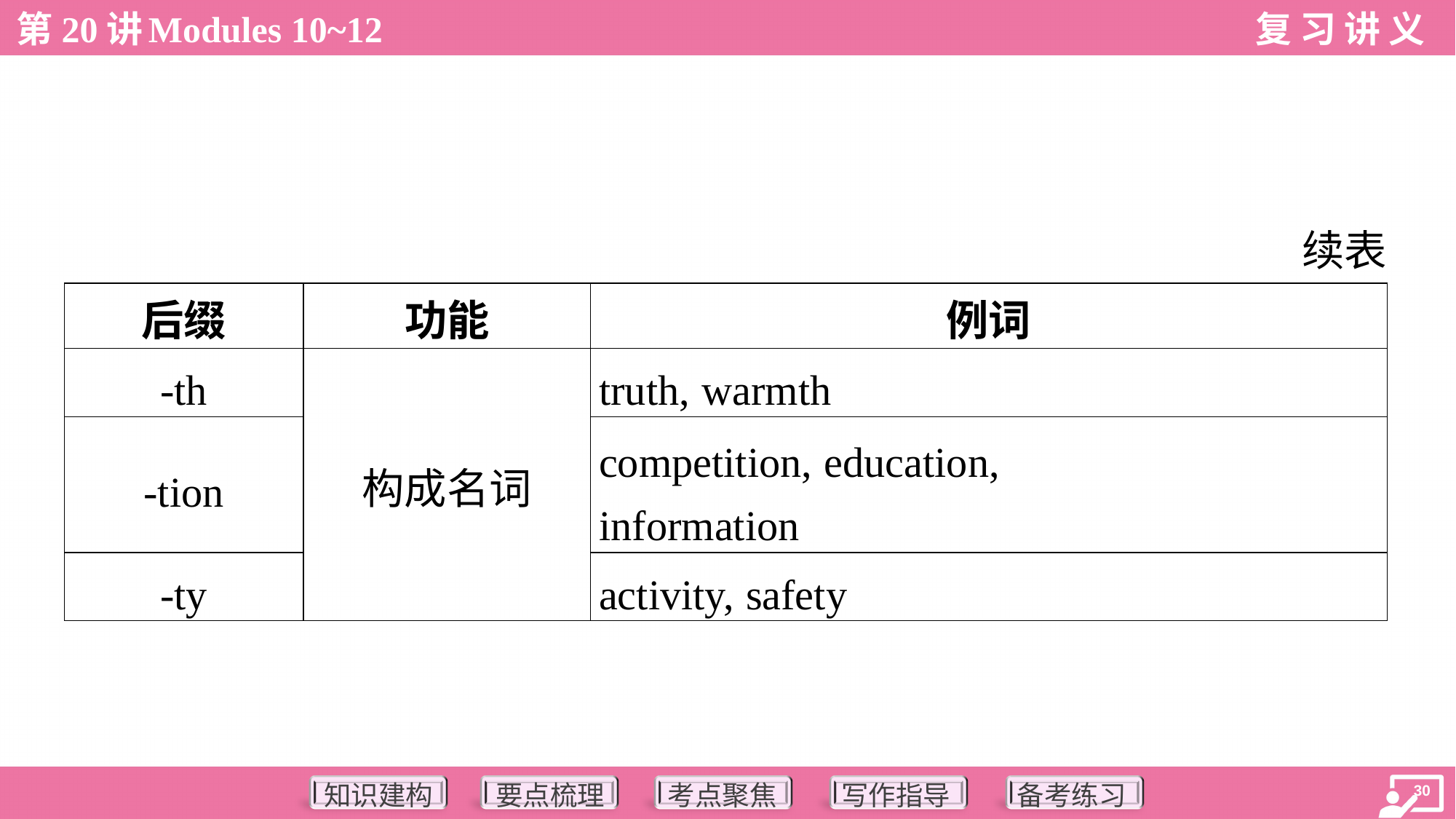

续表
| 后缀 | 功能 | 例词 |
| --- | --- | --- |
| -th | 构成名词 | truth, warmth |
| -tion |  | competition, education, information |
| -ty |  | activity, safety |